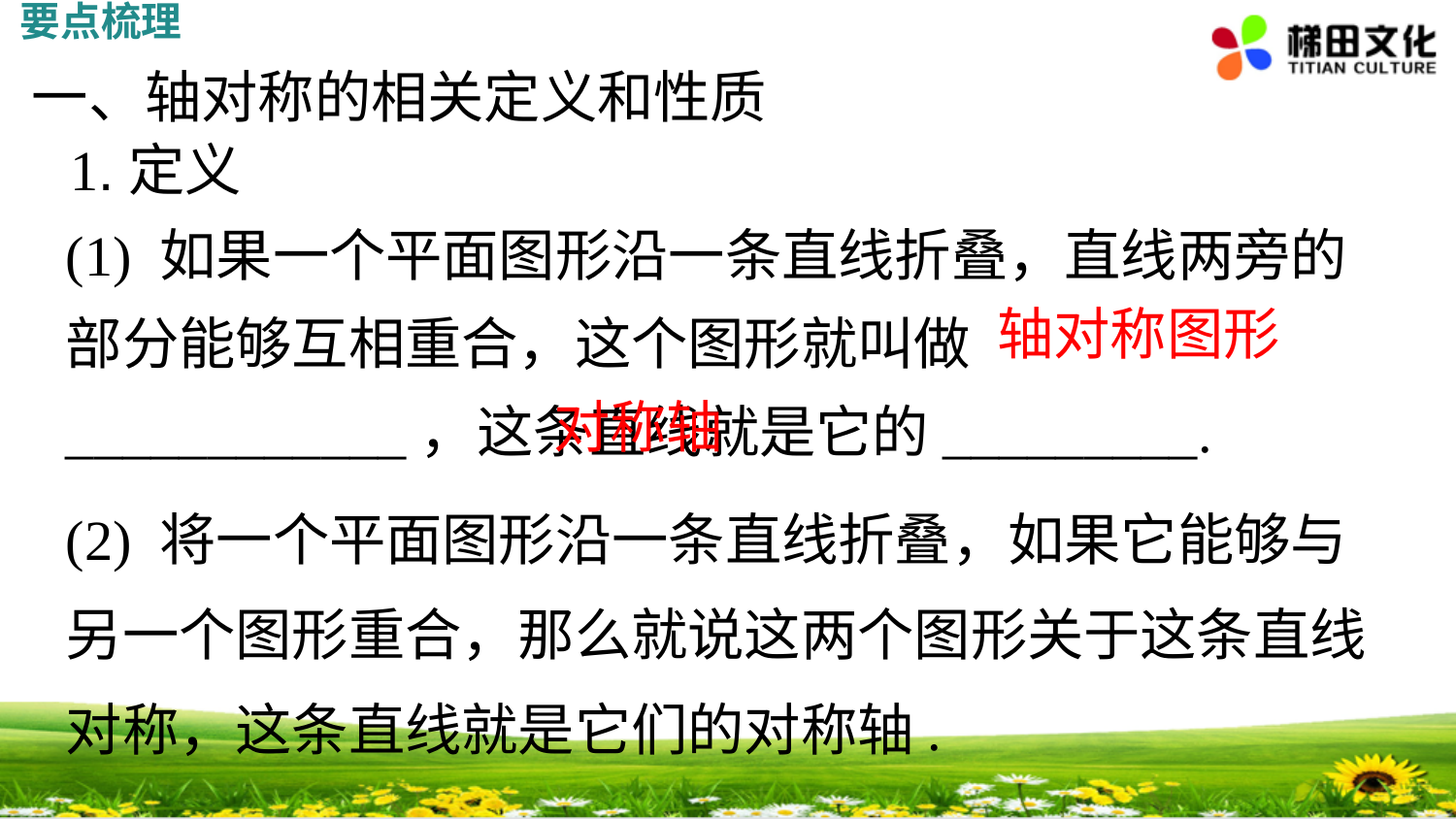

要点梳理
一、轴对称的相关定义和性质
1.定义
(1) 如果一个平面图形沿一条直线折叠，直线两旁的部分能够互相重合，这个图形就叫做____________，这条直线就是它的_________.
轴对称图形
对称轴
(2) 将一个平面图形沿一条直线折叠，如果它能够与另一个图形重合，那么就说这两个图形关于这条直线对称，这条直线就是它们的对称轴.